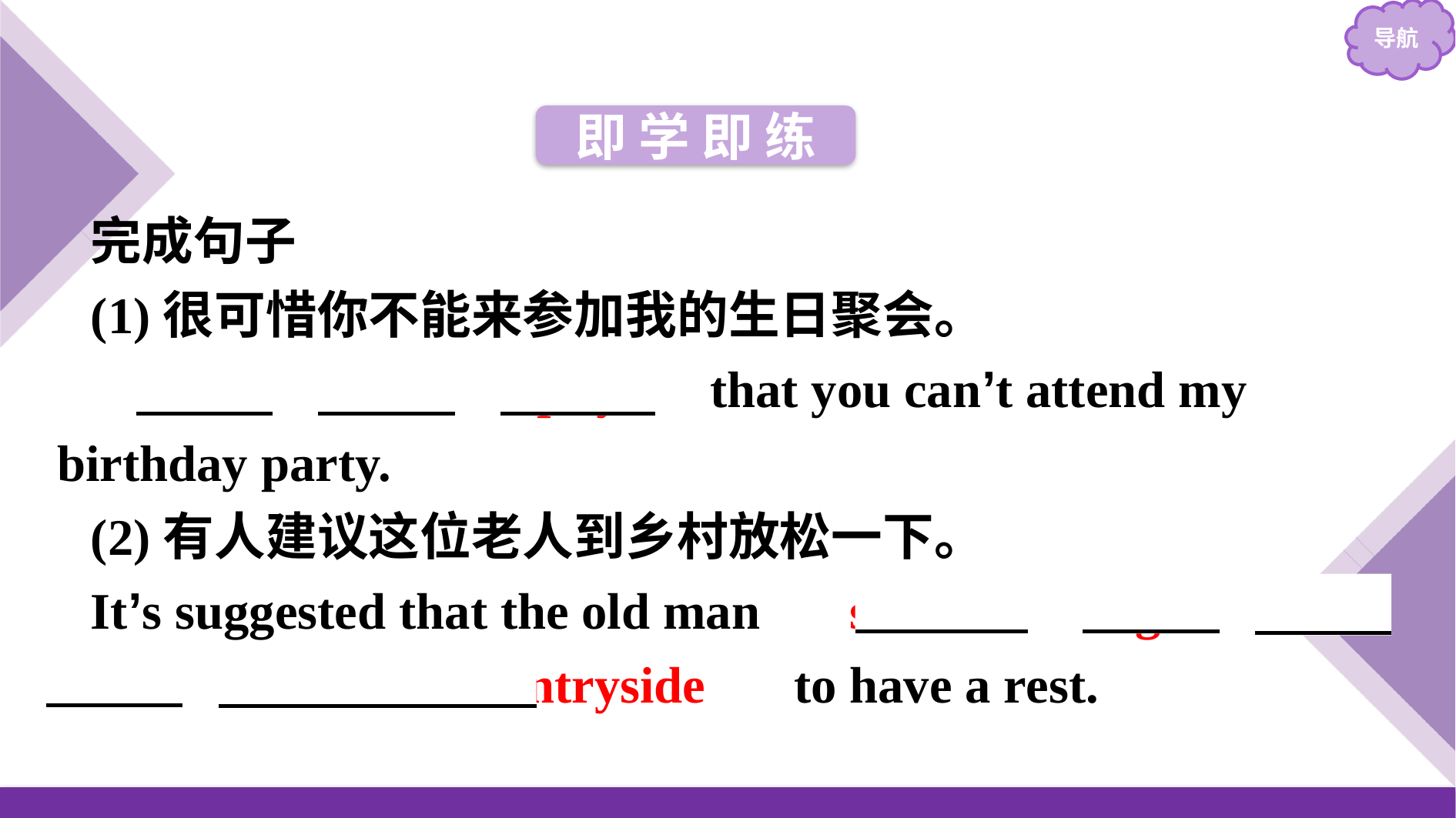

即 学 即 练
完成句子
(1)很可惜你不能来参加我的生日聚会。
　It’s　 　a　 　pity　 that you can’t attend my birthday party.
(2)有人建议这位老人到乡村放松一下。
It’s suggested that the old man 　should　 　go　 　to　 　the　 　countryside　 to have a rest.